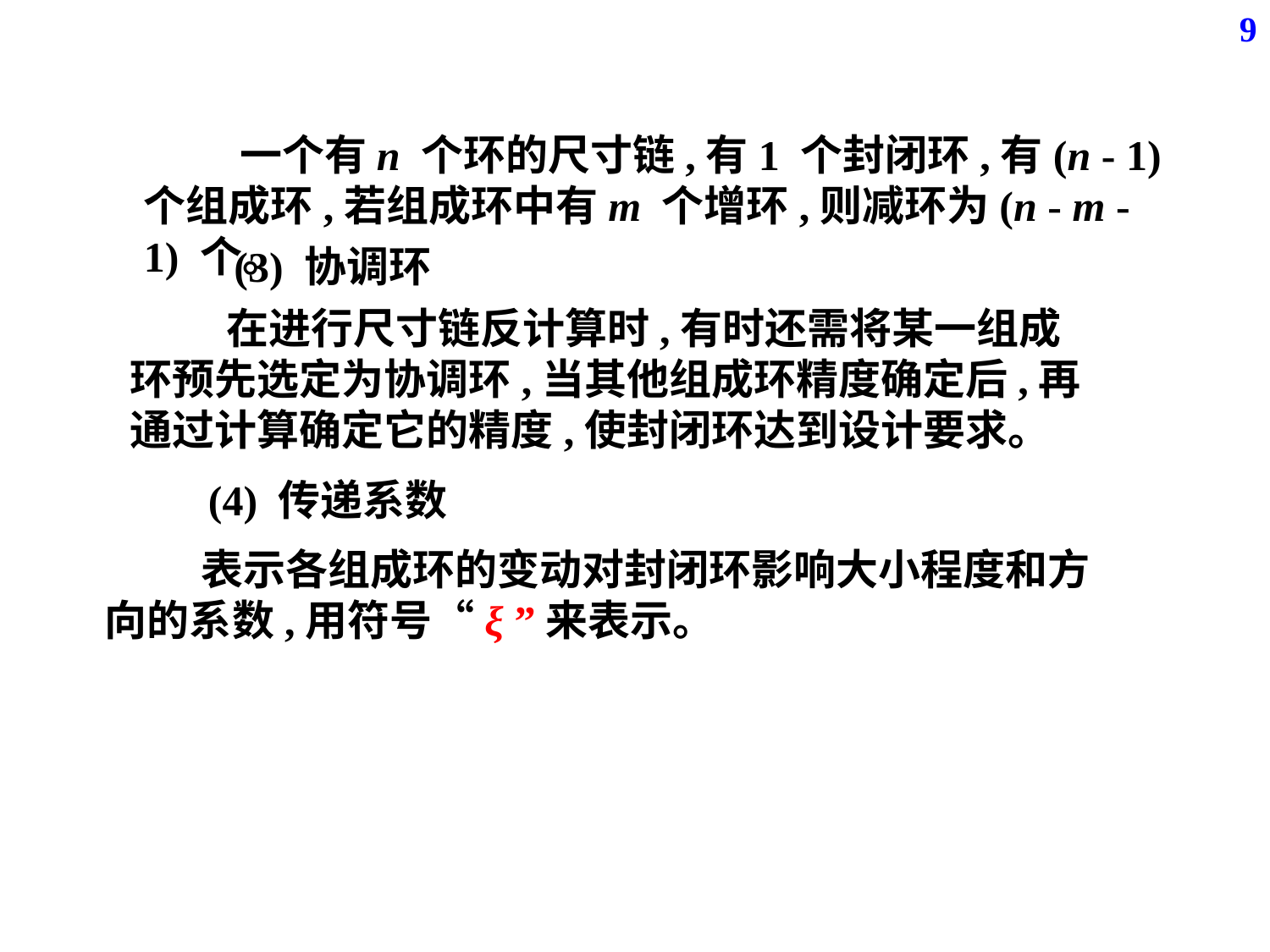

9
         一个有n 个环的尺寸链,有1 个封闭环,有(n - 1) 个组成环,若组成环中有m 个增环,则减环为(n - m - 1) 个。
(3) 协调环
         在进行尺寸链反计算时,有时还需将某一组成环预先选定为协调环,当其他组成环精度确定后,再通过计算确定它的精度,使封闭环达到设计要求。
(4) 传递系数
         表示各组成环的变动对封闭环影响大小程度和方向的系数,用符号“ξ ”来表示。